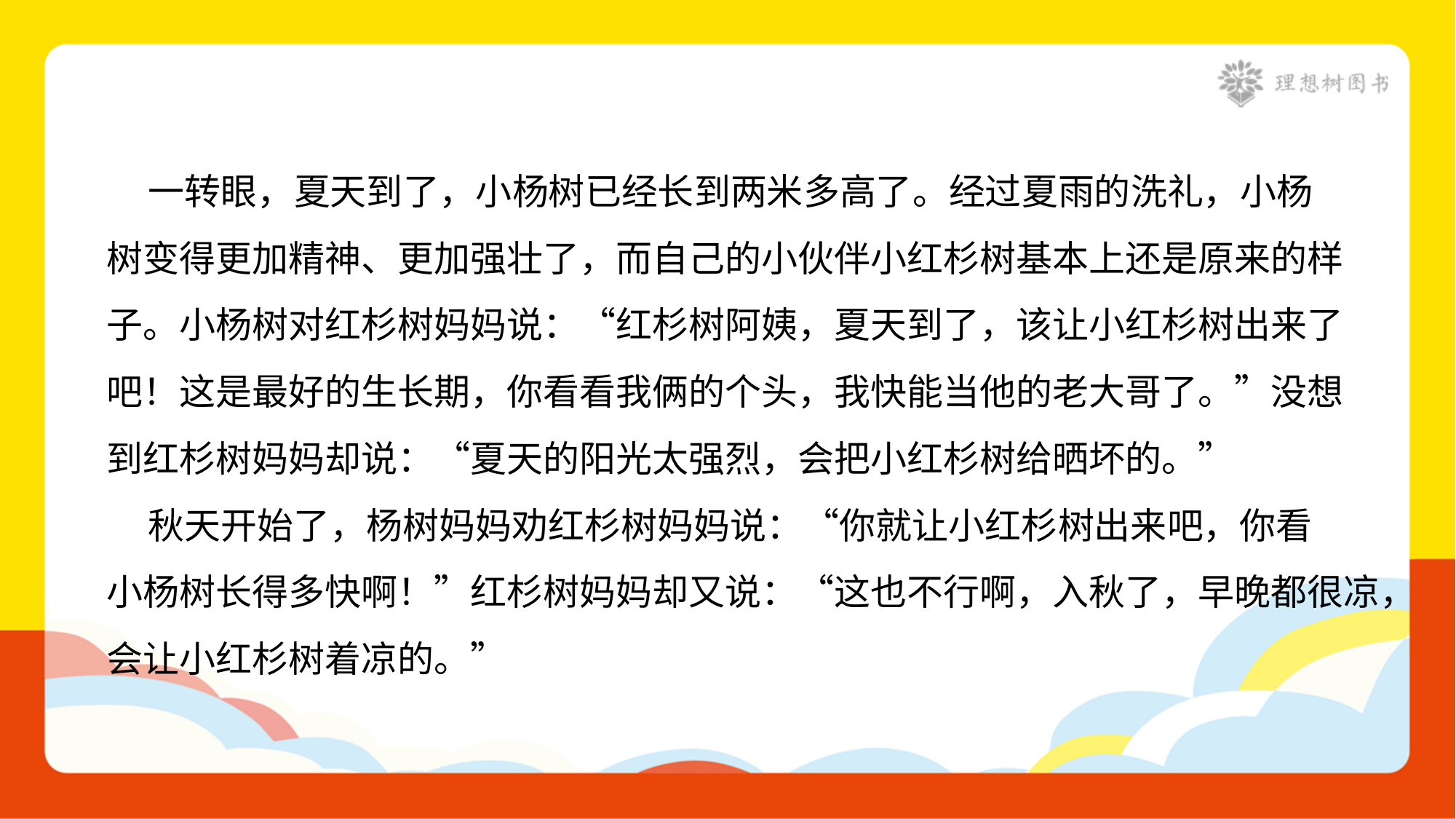

一转眼，夏天到了，小杨树已经长到两米多高了。经过夏雨的洗礼，小杨
树变得更加精神、更加强壮了，而自己的小伙伴小红杉树基本上还是原来的样
子。小杨树对红杉树妈妈说：“红杉树阿姨，夏天到了，该让小红杉树出来了
吧！这是最好的生长期，你看看我俩的个头，我快能当他的老大哥了。”没想
到红杉树妈妈却说：“夏天的阳光太强烈，会把小红杉树给晒坏的。”
    秋天开始了，杨树妈妈劝红杉树妈妈说：“你就让小红杉树出来吧，你看
小杨树长得多快啊！”红杉树妈妈却又说：“这也不行啊，入秋了，早晚都很凉，
会让小红杉树着凉的。”